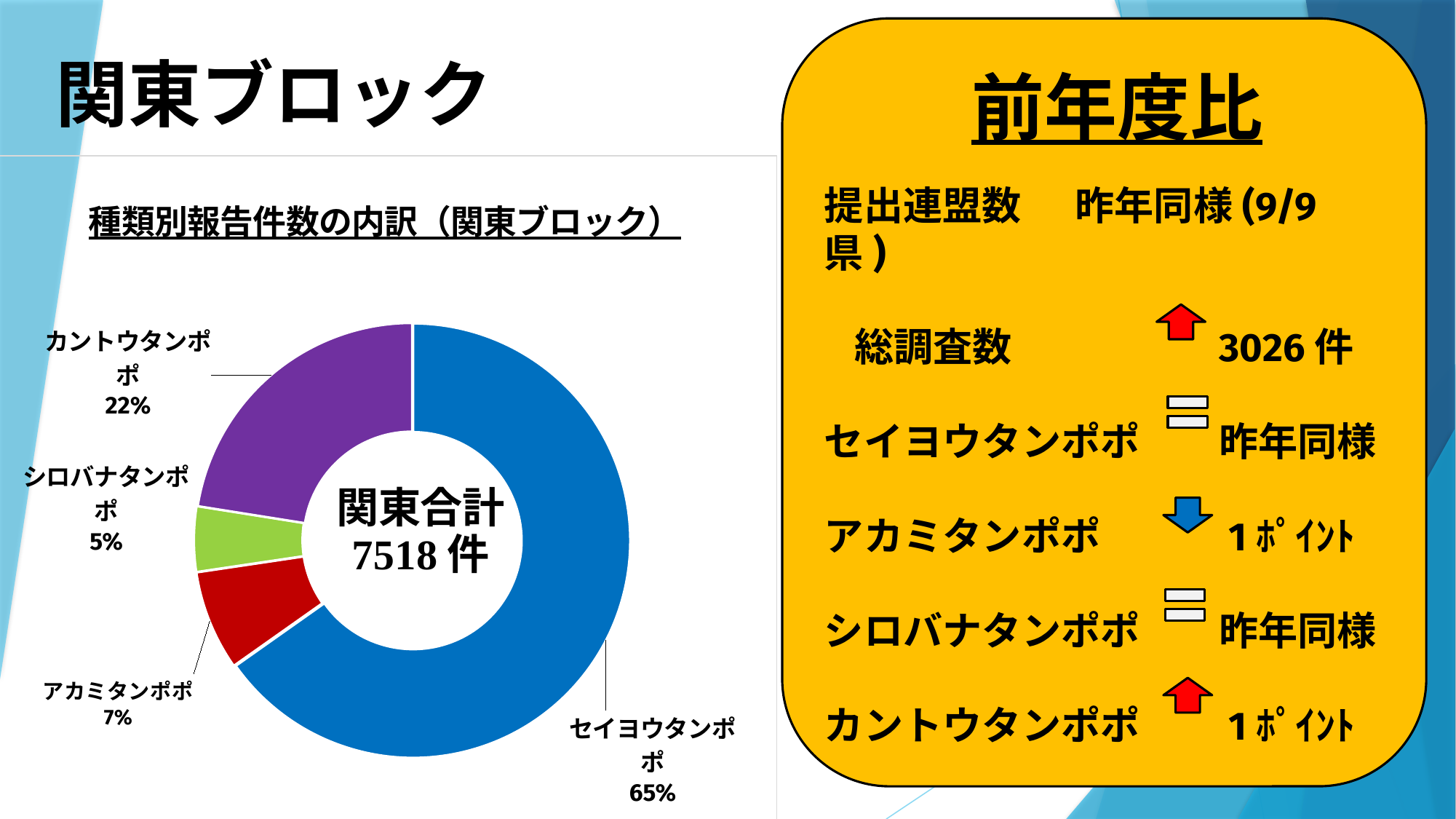

提出連盟数      昨年同様(9/9県)

総調査数　　　　　3026件

セイヨウタンポポ　　昨年同様

アカミタンポポ　　　1ﾎﾟｲﾝﾄ

シロバナタンポポ　　昨年同様

カントウタンポポ　　1ﾎﾟｲﾝﾄ

関東ブロック
前年度比

### Chart: 種類別報告件数の内訳（関東ブロック）

| Category | 小計 |
|---|---|
| セイヨウタンポポ | 4903.0 |
| アカミタンポポ | 559.0 |
| シロバナタンポポ | 365.0 |
| カントウタンポポ | 1691.0 |